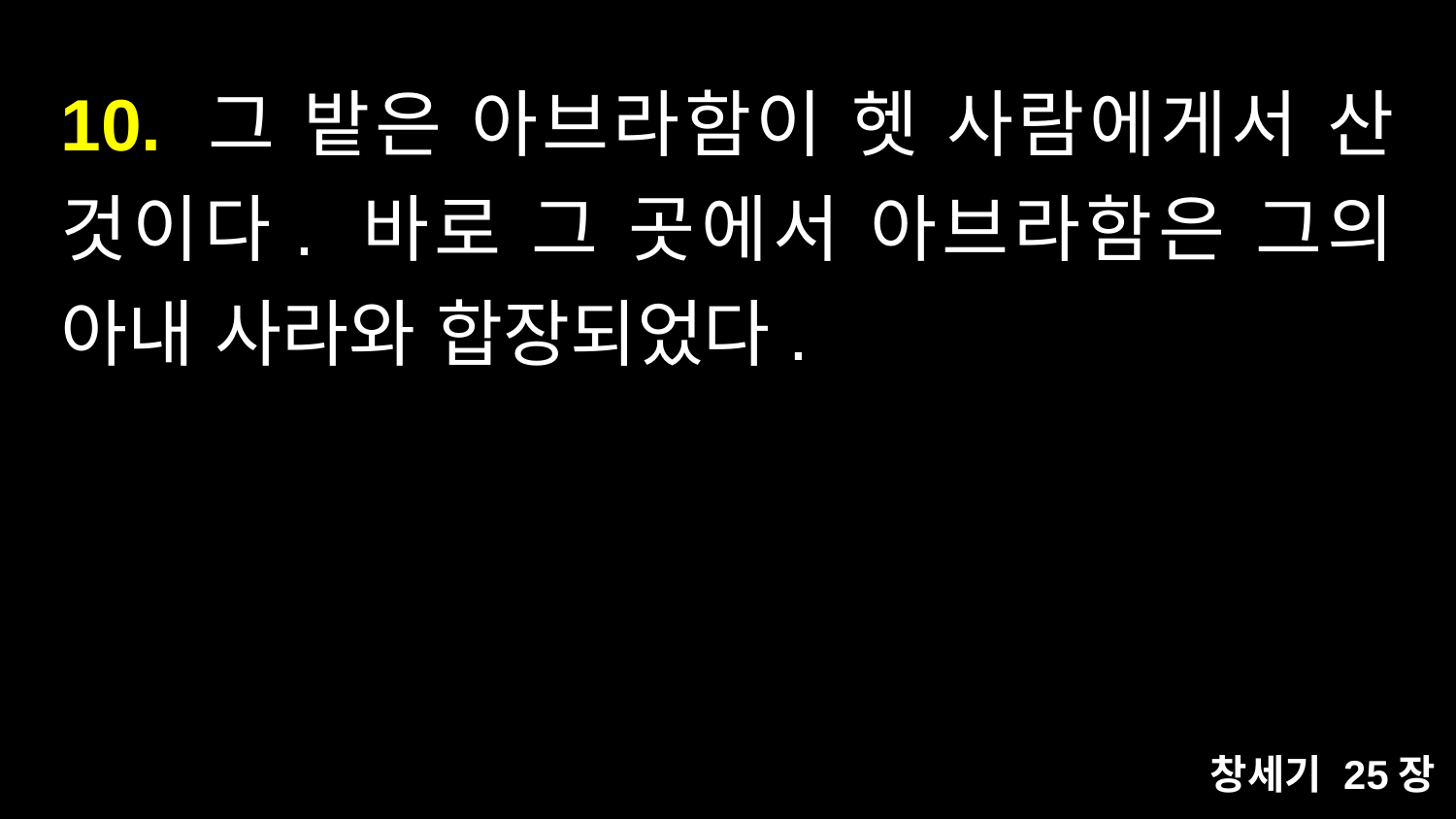

# 10. 그 밭은 아브라함이 헷 사람에게서 산 것이다. 바로 그 곳에서 아브라함은 그의 아내 사라와 합장되었다.
창세기 25장